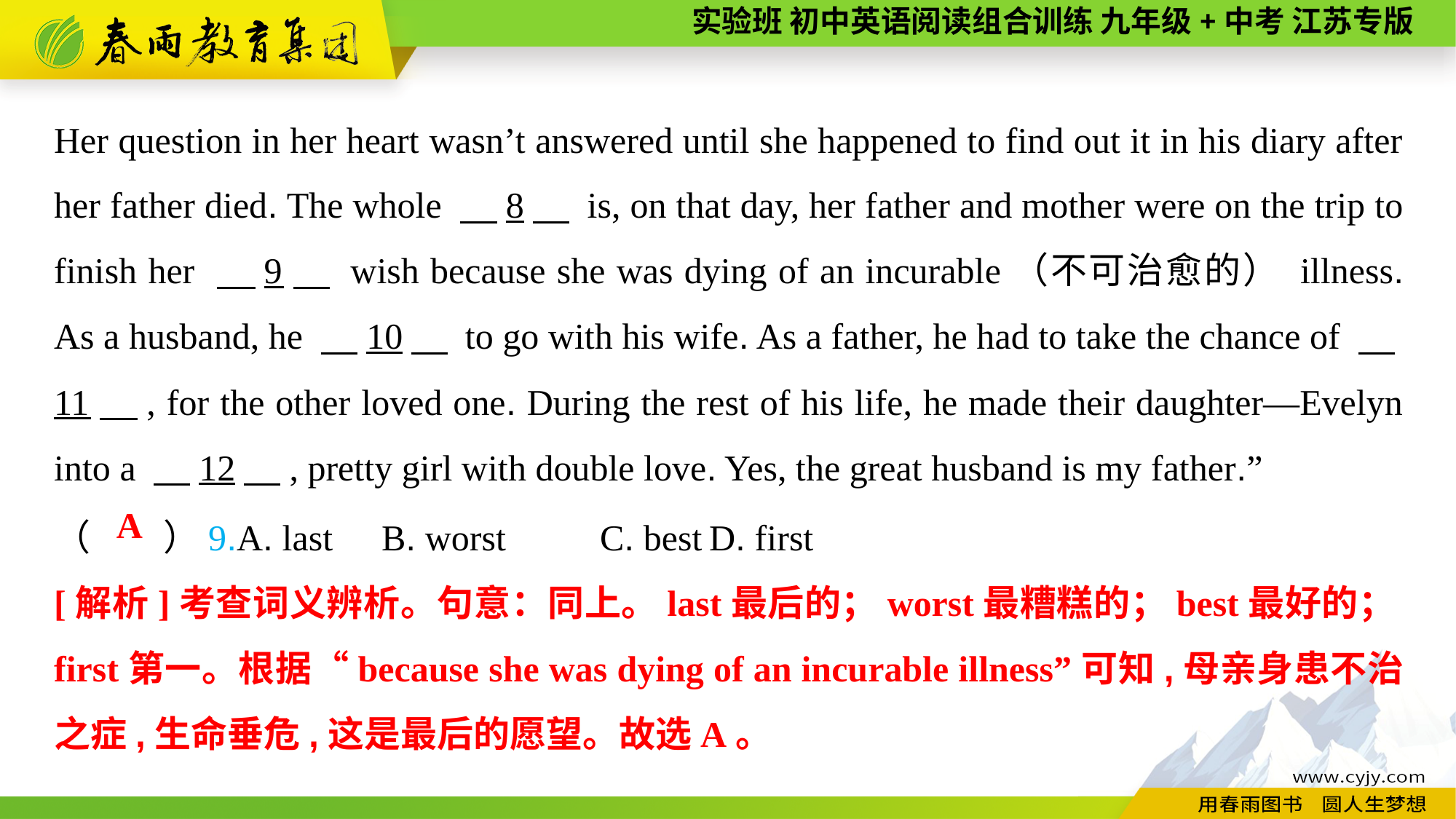

Her question in her heart wasn’t answered until she happened to find out it in his diary after her father died. The whole 　8　 is, on that day, her father and mother were on the trip to finish her 　9　 wish because she was dying of an incurable（不可治愈的） illness. As a husband, he 　10　 to go with his wife. As a father, he had to take the chance of 　11　, for the other loved one. During the rest of his life, he made their daughter—Evelyn into a 　12　, pretty girl with double love. Yes, the great husband is my father.”
（　　）9.A. last	B. worst	C. best	D. first
A
[解析]考查词义辨析。句意：同上。last最后的；worst最糟糕的；best最好的；first第一。根据“because she was dying of an incurable illness”可知,母亲身患不治之症,生命垂危,这是最后的愿望。故选A。